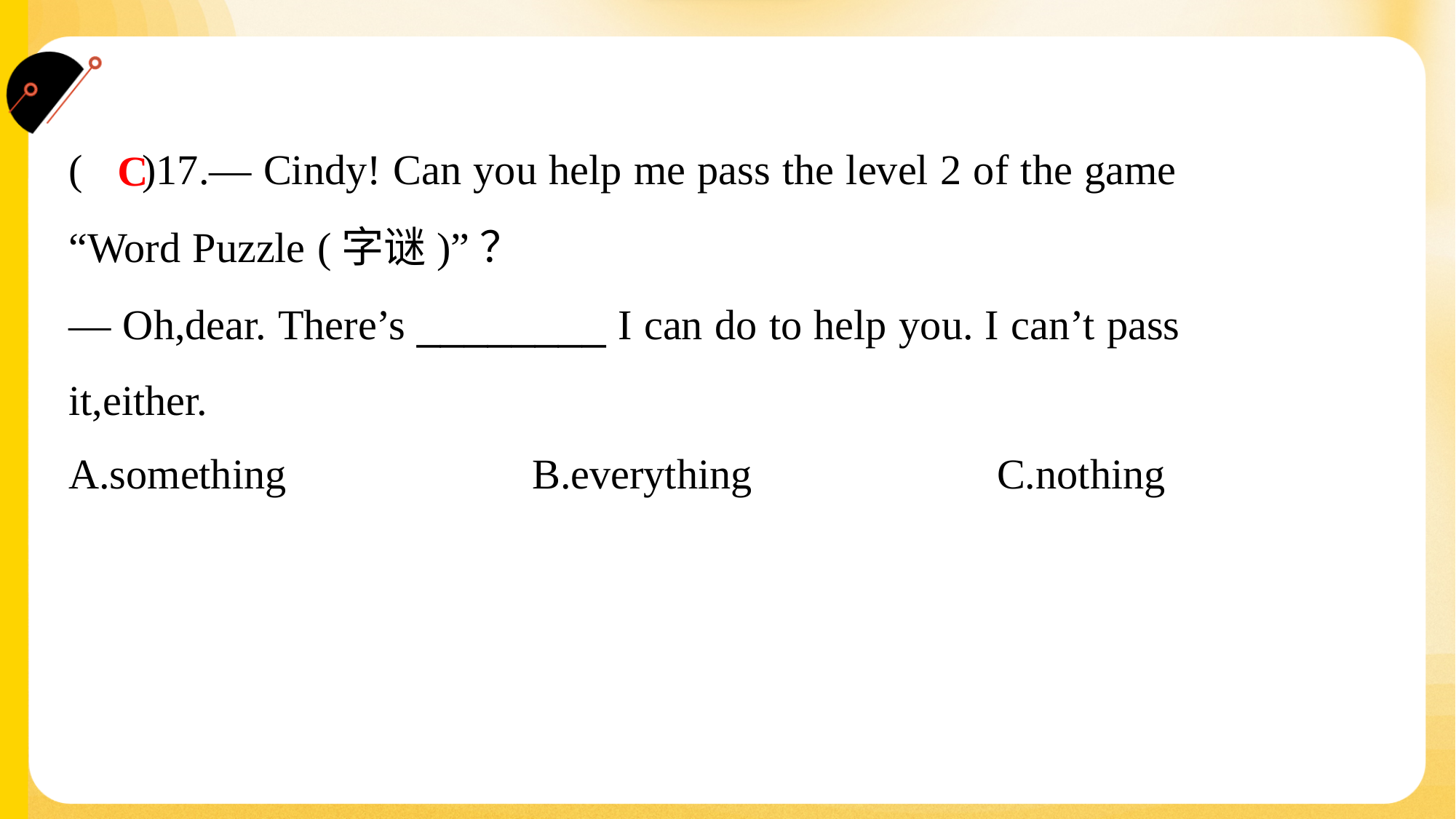

(     )17.— Cindy! Can you help me pass the level 2 of the game
“Word Puzzle (字谜)”？
— Oh,dear. There’s ________ I can do to help you. I can’t pass
it,either.
C
A.something	B.everything	C.nothing